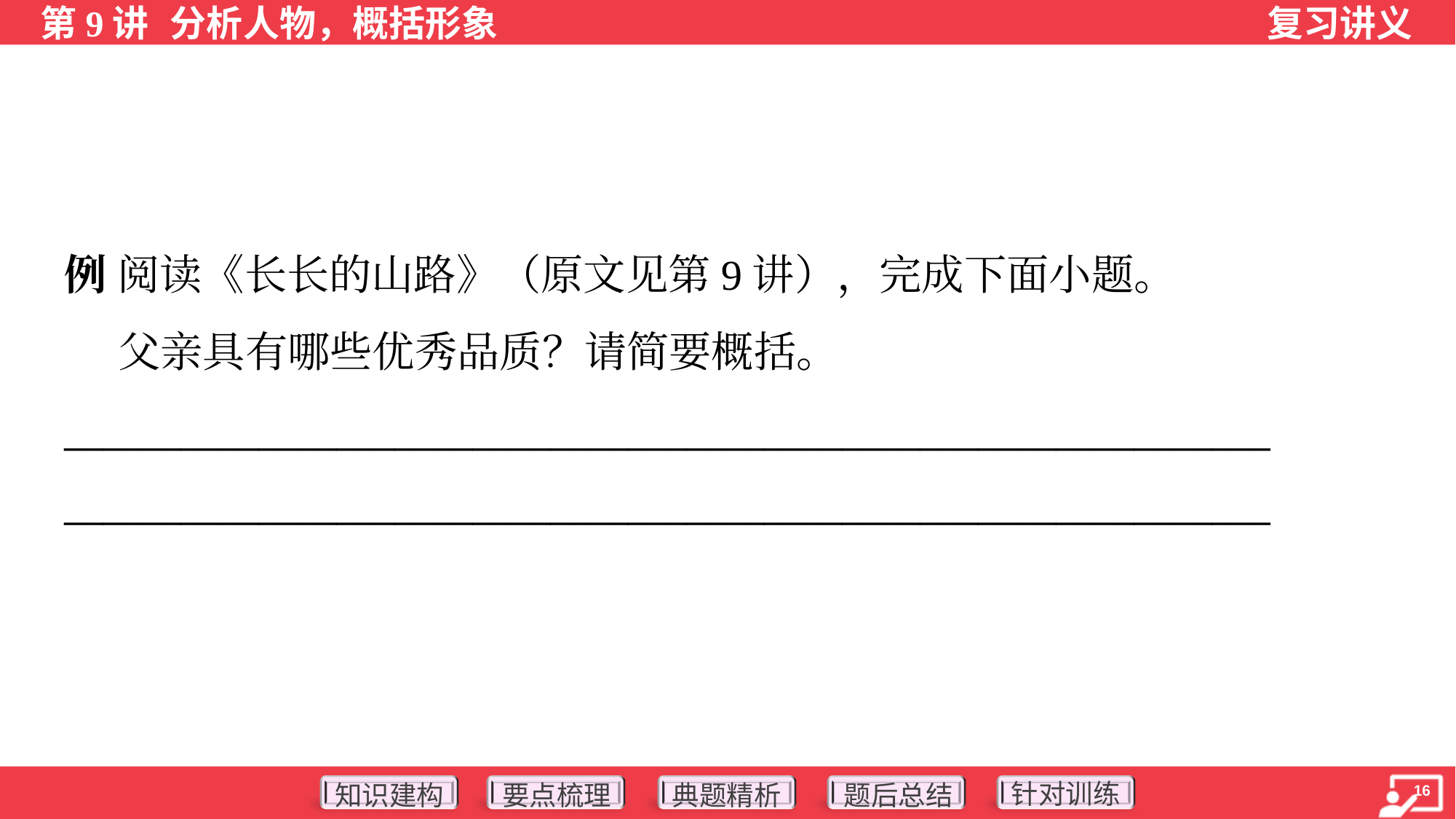

例 阅读《长长的山路》（原文见第9讲），完成下面小题。
    父亲具有哪些优秀品质？请简要概括。
______________________________________________________________
______________________________________________________________